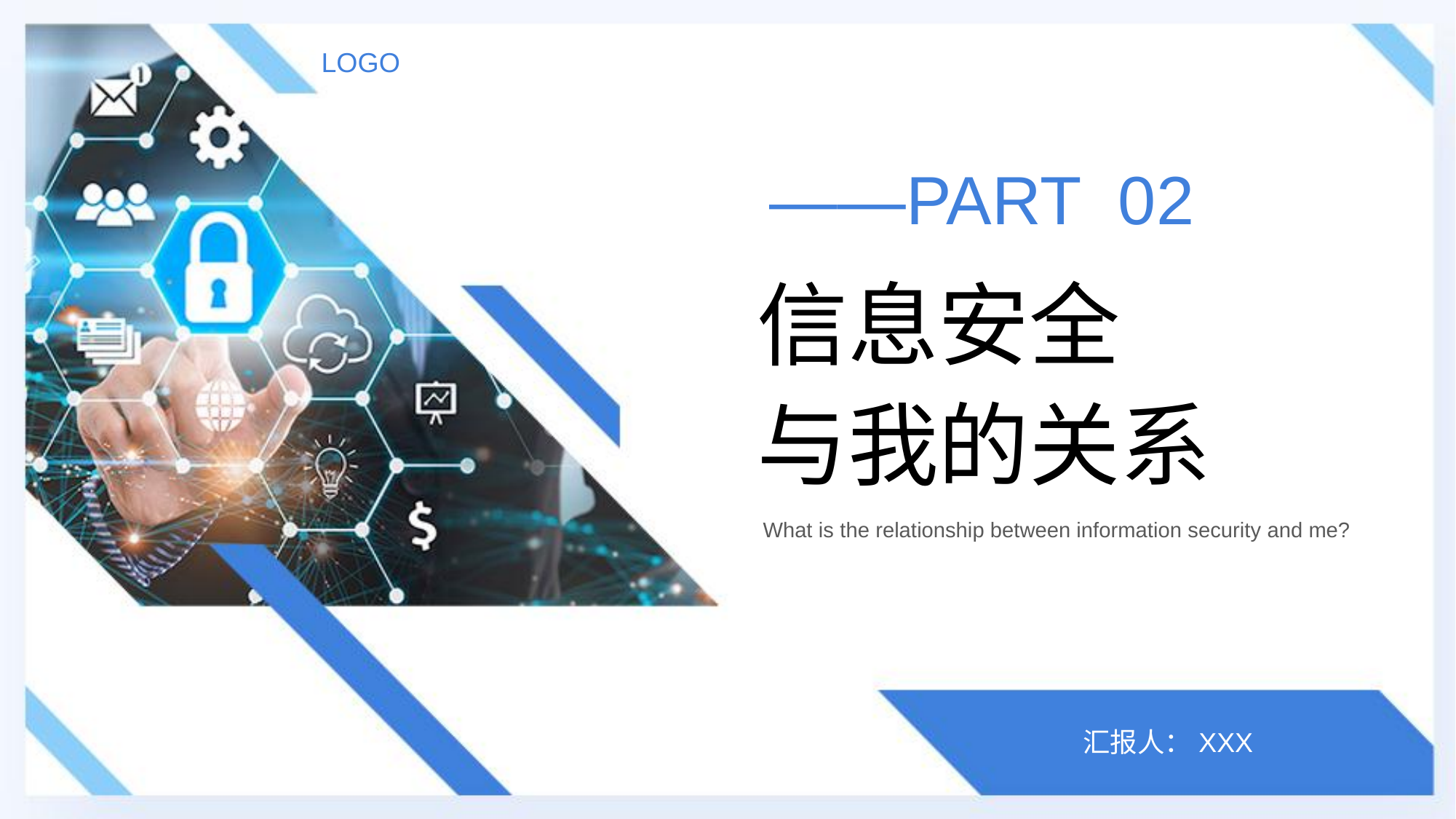

LOGO
——PART  02
信息安全
与我的关系
What is the relationship between information security and me?
汇报人：XXX